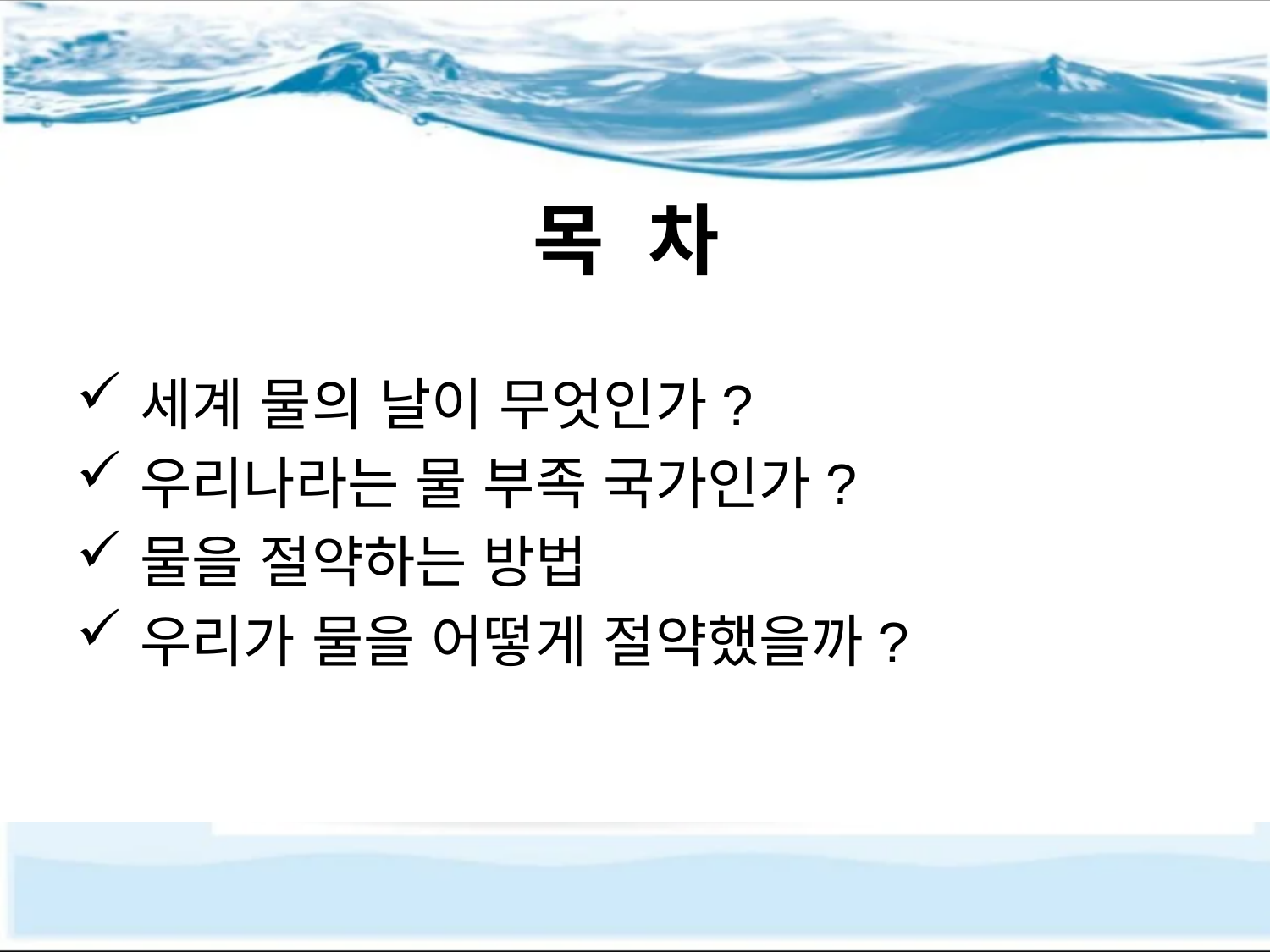

목  차
세계 물의 날이 무엇인가?
우리나라는 물 부족 국가인가?
물을 절약하는 방법
우리가 물을 어떻게 절약했을까?